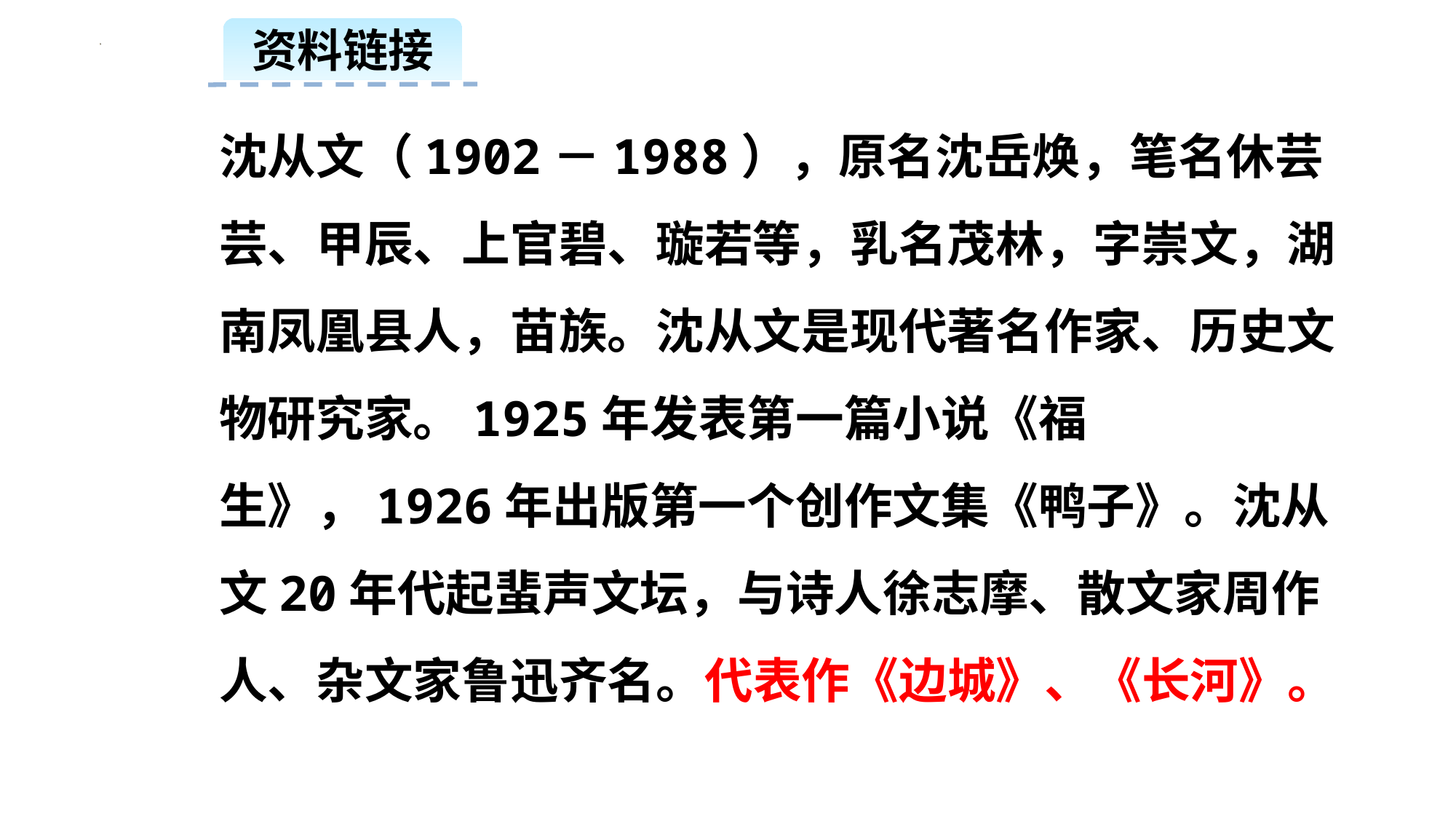

资料链接

沈从文（1902－1988），原名沈岳焕，笔名休芸芸、甲辰、上官碧、璇若等，乳名茂林，字崇文，湖南凤凰县人，苗族。沈从文是现代著名作家、历史文物研究家。1925年发表第一篇小说《福生》，1926年出版第一个创作文集《鸭子》。沈从文20年代起蜚声文坛，与诗人徐志摩、散文家周作人、杂文家鲁迅齐名。代表作《边城》、《长河》。